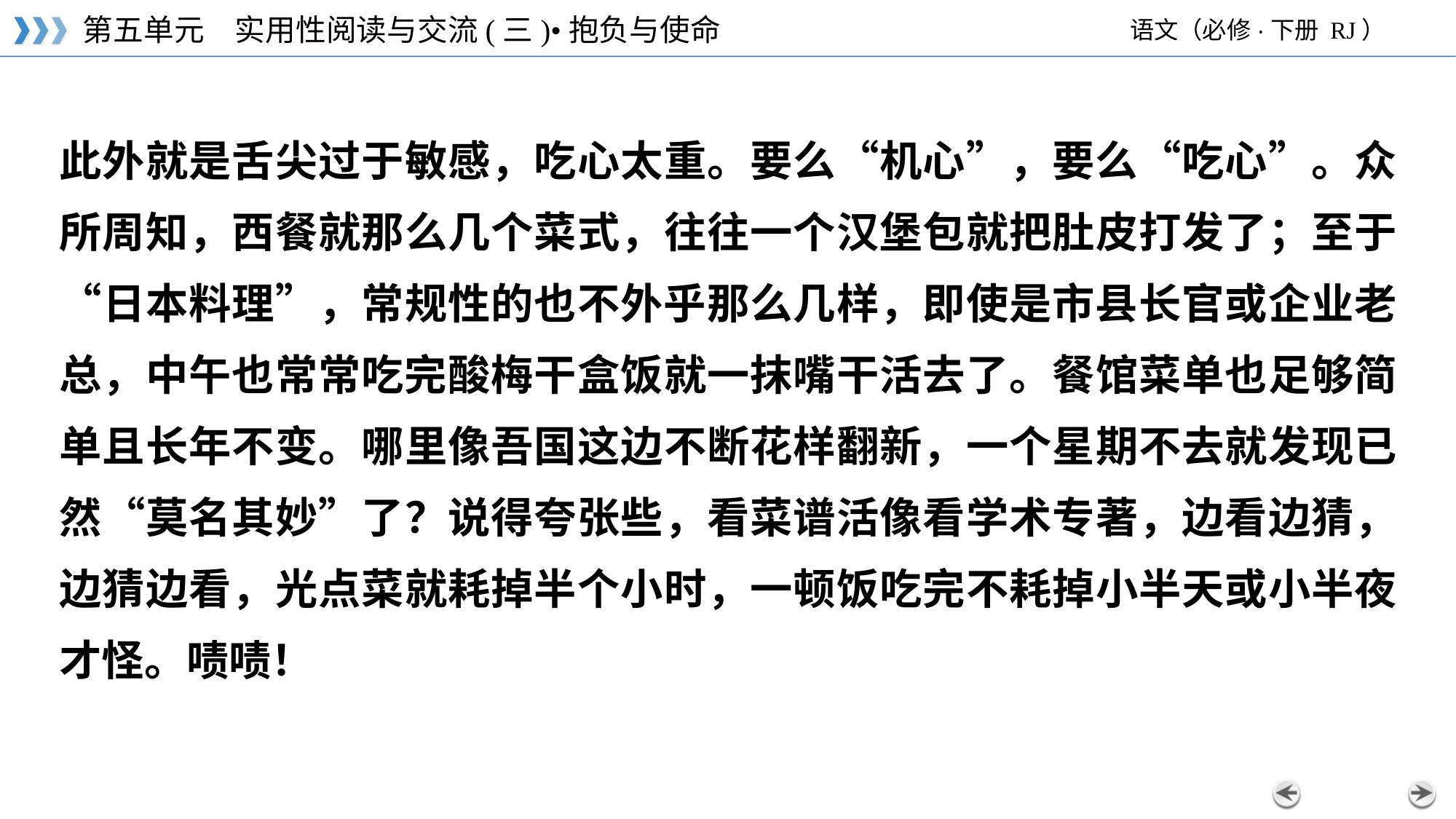

此外就是舌尖过于敏感，吃心太重。要么“机心”，要么“吃心”。众所周知，西餐就那么几个菜式，往往一个汉堡包就把肚皮打发了；至于“日本料理”，常规性的也不外乎那么几样，即使是市县长官或企业老总，中午也常常吃完酸梅干盒饭就一抹嘴干活去了。餐馆菜单也足够简单且长年不变。哪里像吾国这边不断花样翻新，一个星期不去就发现已然“莫名其妙”了？说得夸张些，看菜谱活像看学术专著，边看边猜，边猜边看，光点菜就耗掉半个小时，一顿饭吃完不耗掉小半天或小半夜才怪。啧啧！